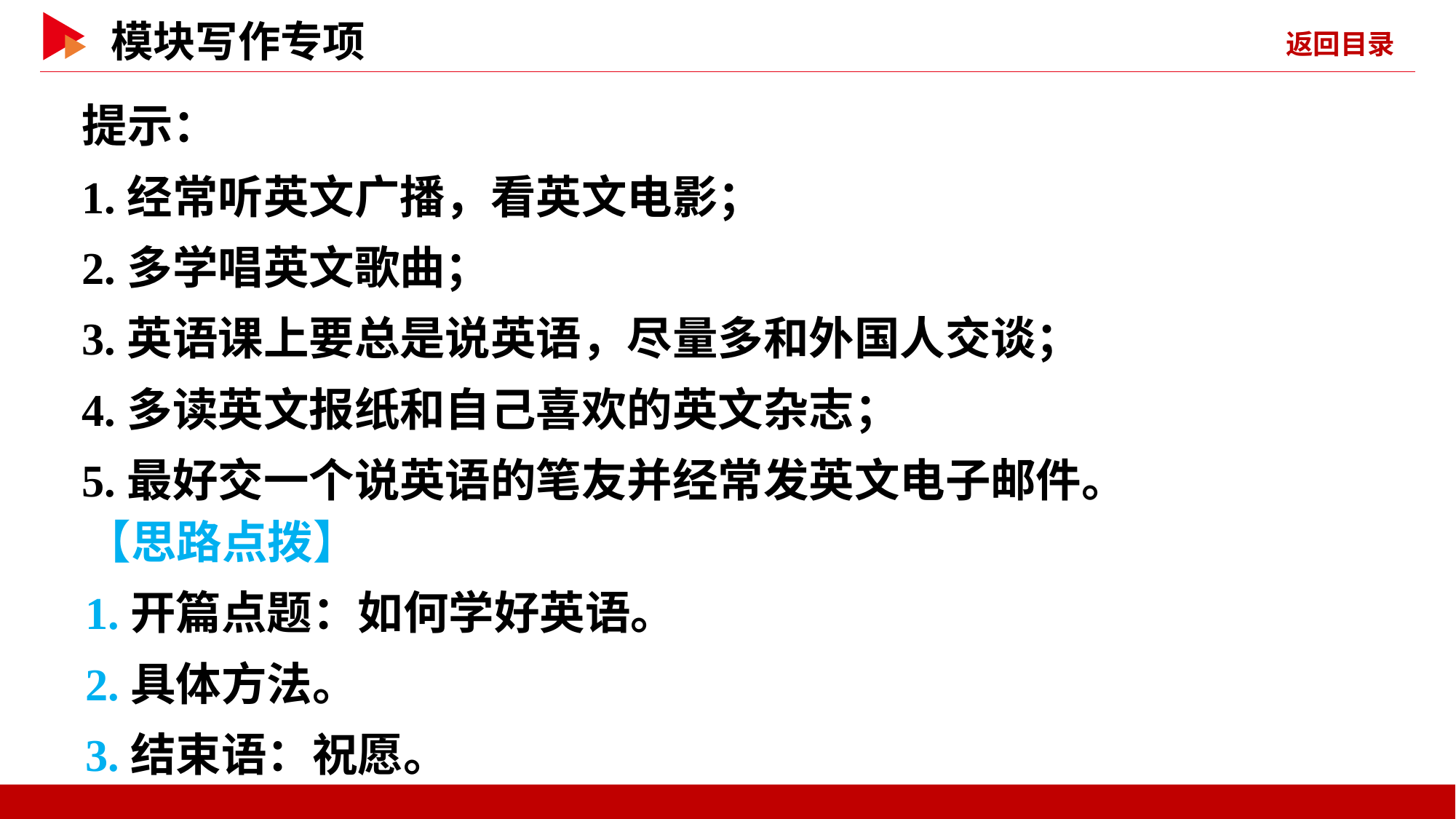

提示：
1.经常听英文广播，看英文电影；
2.多学唱英文歌曲；
3.英语课上要总是说英语，尽量多和外国人交谈；
4.多读英文报纸和自己喜欢的英文杂志；
5.最好交一个说英语的笔友并经常发英文电子邮件。
【思路点拨】
1.开篇点题：如何学好英语。
2.具体方法。
3.结束语：祝愿。